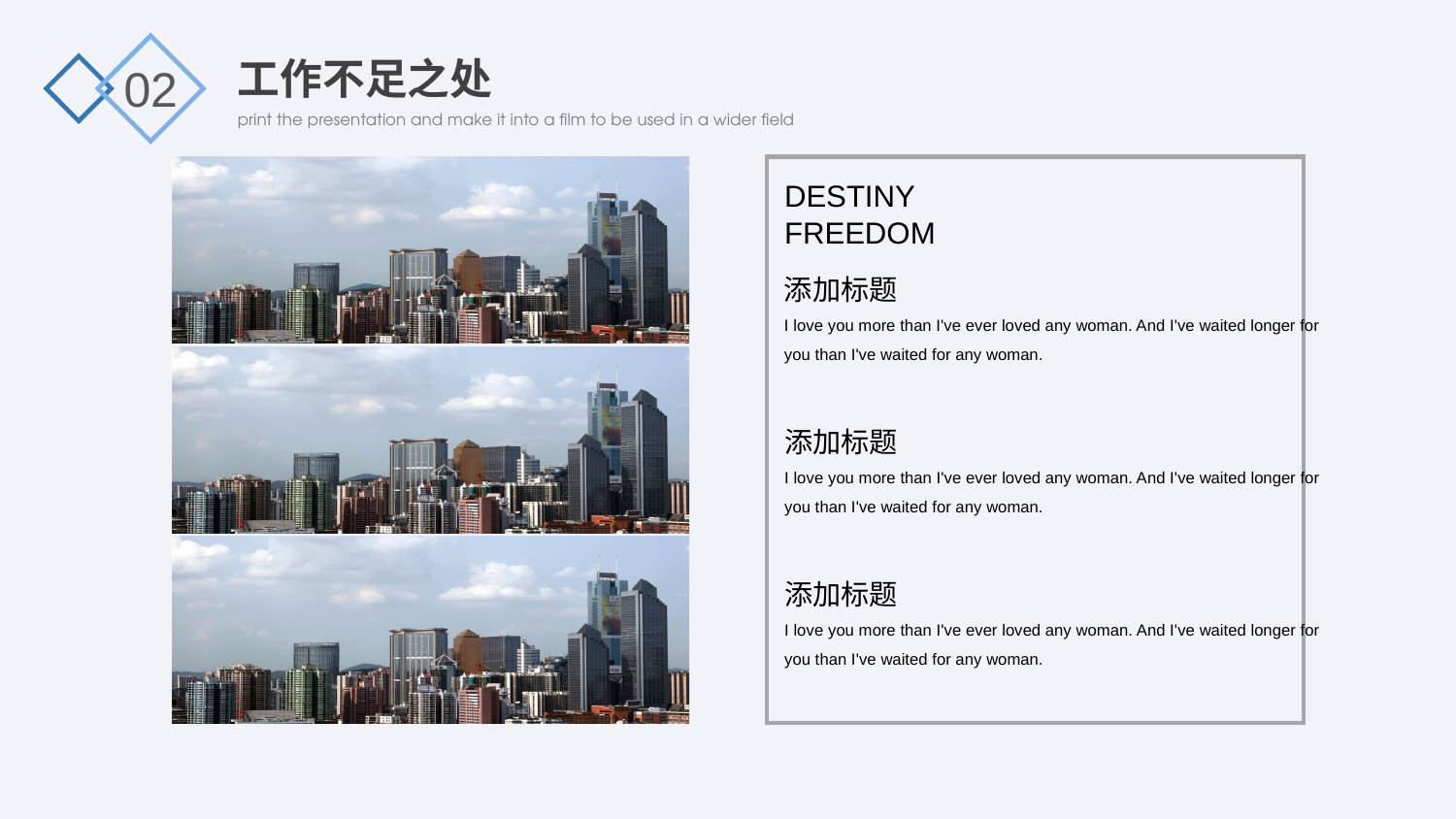

工作不足之处
02

DESTINY FREEDOM
添加标题
I love you more than I've ever loved any woman. And I've waited longer for you than I've waited for any woman.
添加标题
I love you more than I've ever loved any woman. And I've waited longer for you than I've waited for any woman.
添加标题
I love you more than I've ever loved any woman. And I've waited longer for you than I've waited for any woman.